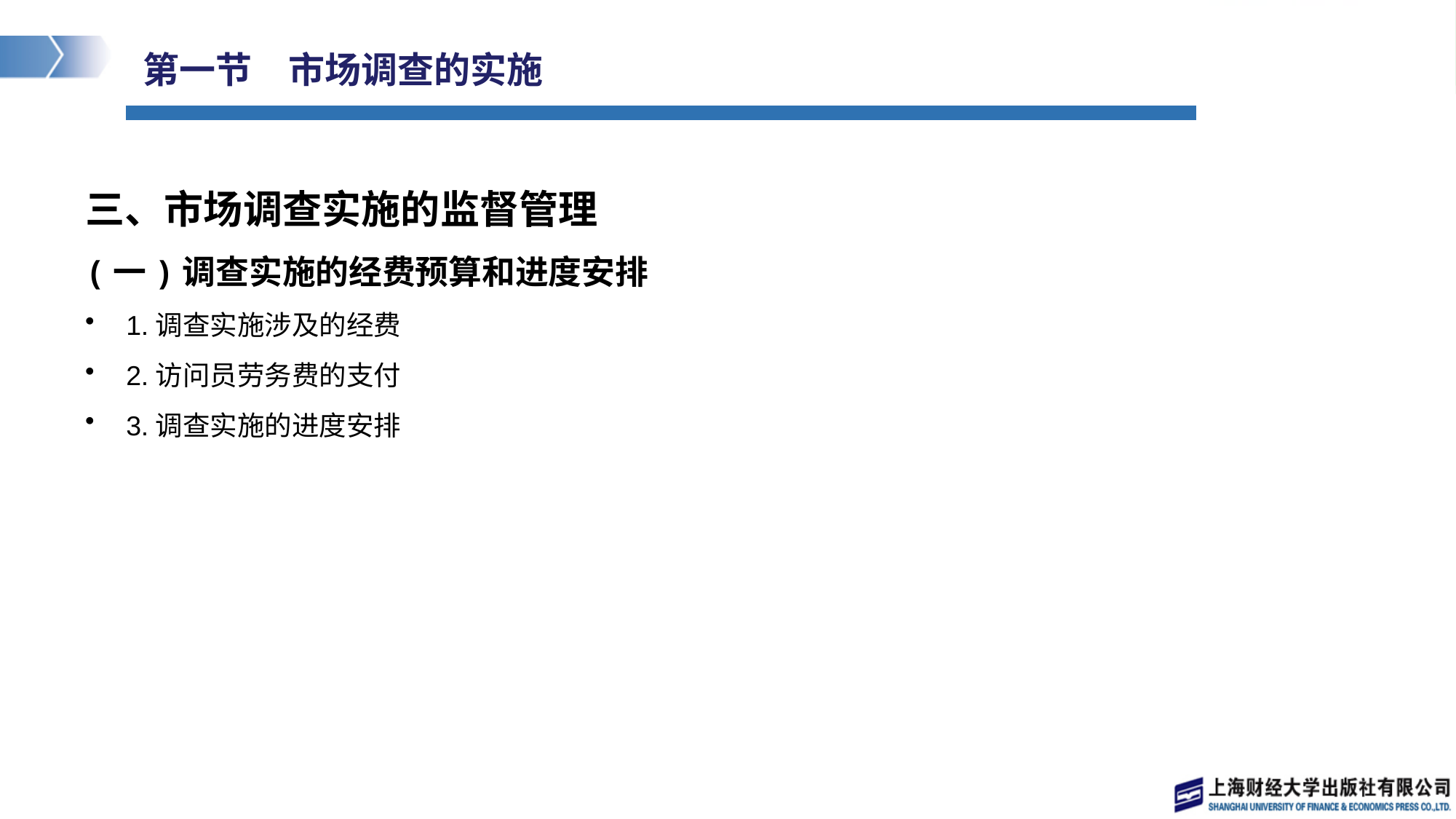

# 第一节　市场调查的实施
三、市场调查实施的监督管理
(一)调查实施的经费预算和进度安排
1.调查实施涉及的经费
2.访问员劳务费的支付
3.调查实施的进度安排